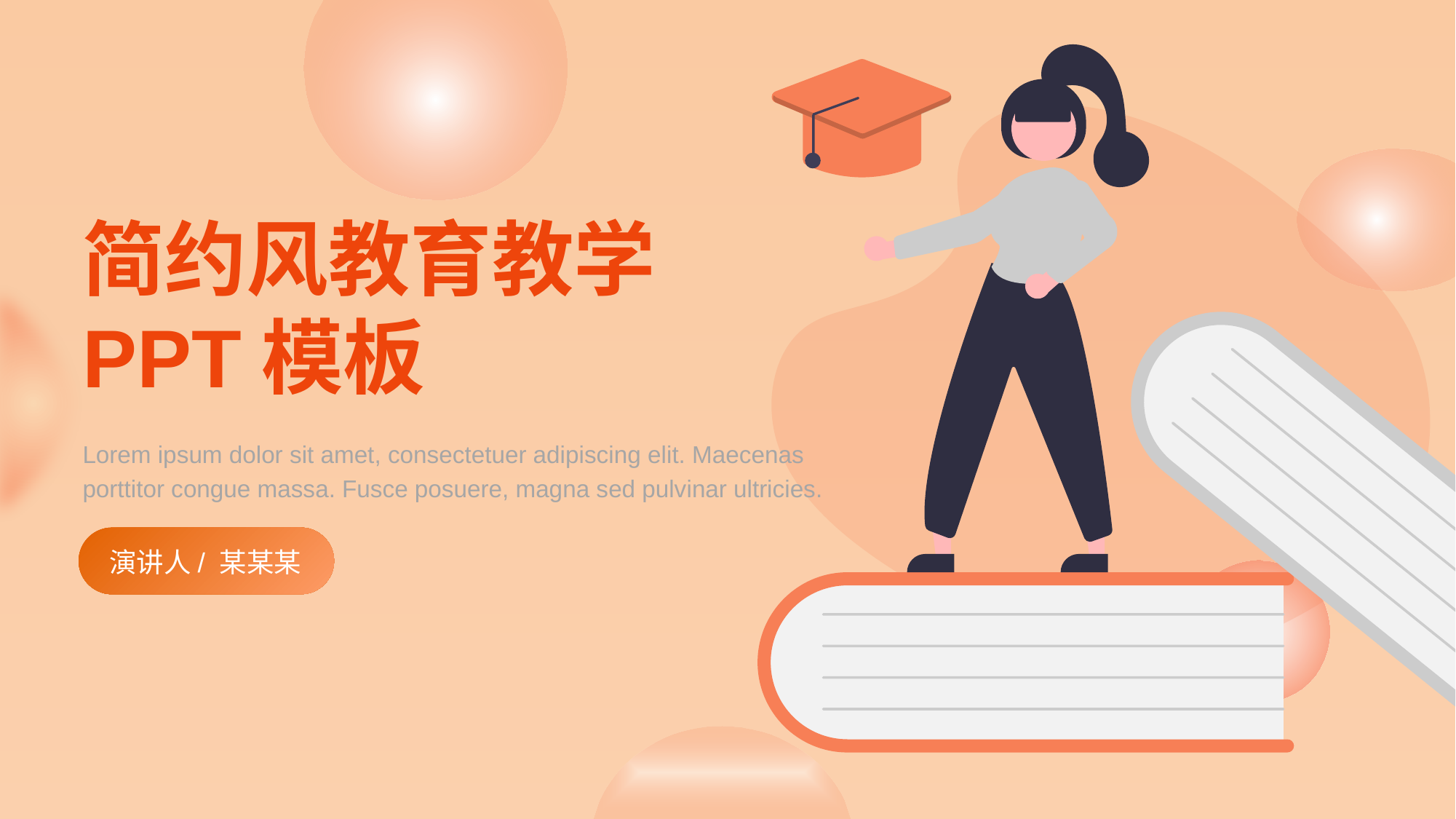

# 简约风教育教学 PPT模板
Lorem ipsum dolor sit amet, consectetuer adipiscing elit. Maecenas porttitor congue massa. Fusce posuere, magna sed pulvinar ultricies.
演讲人/ 某某某